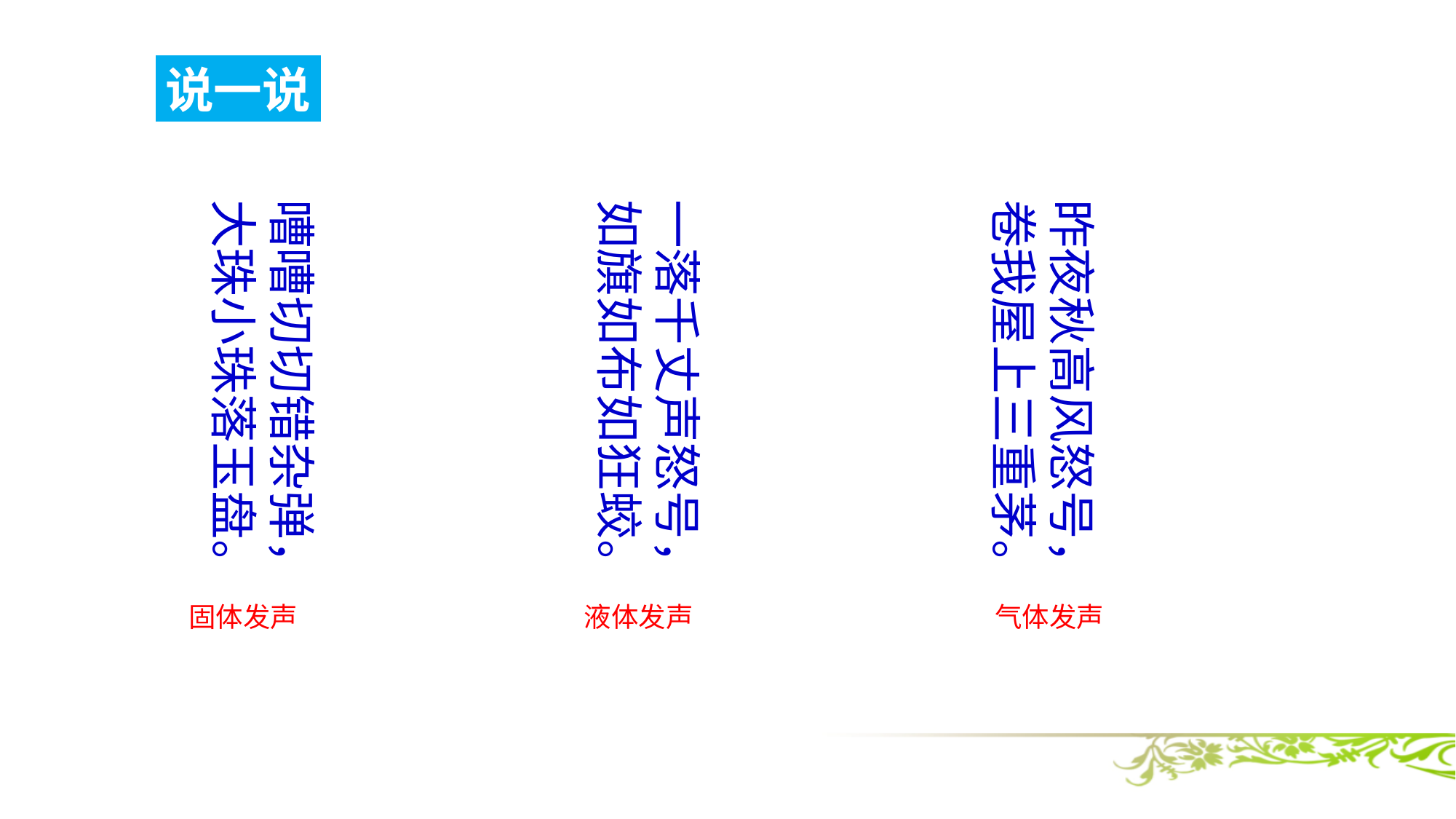

说一说
嘈嘈切切错杂弹，
大珠小珠落玉盘。
一落千丈声怒号，
如旗如布如狂蛟。
昨夜秋高风怒号，
卷我屋上三重茅。
固体发声
液体发声
气体发声